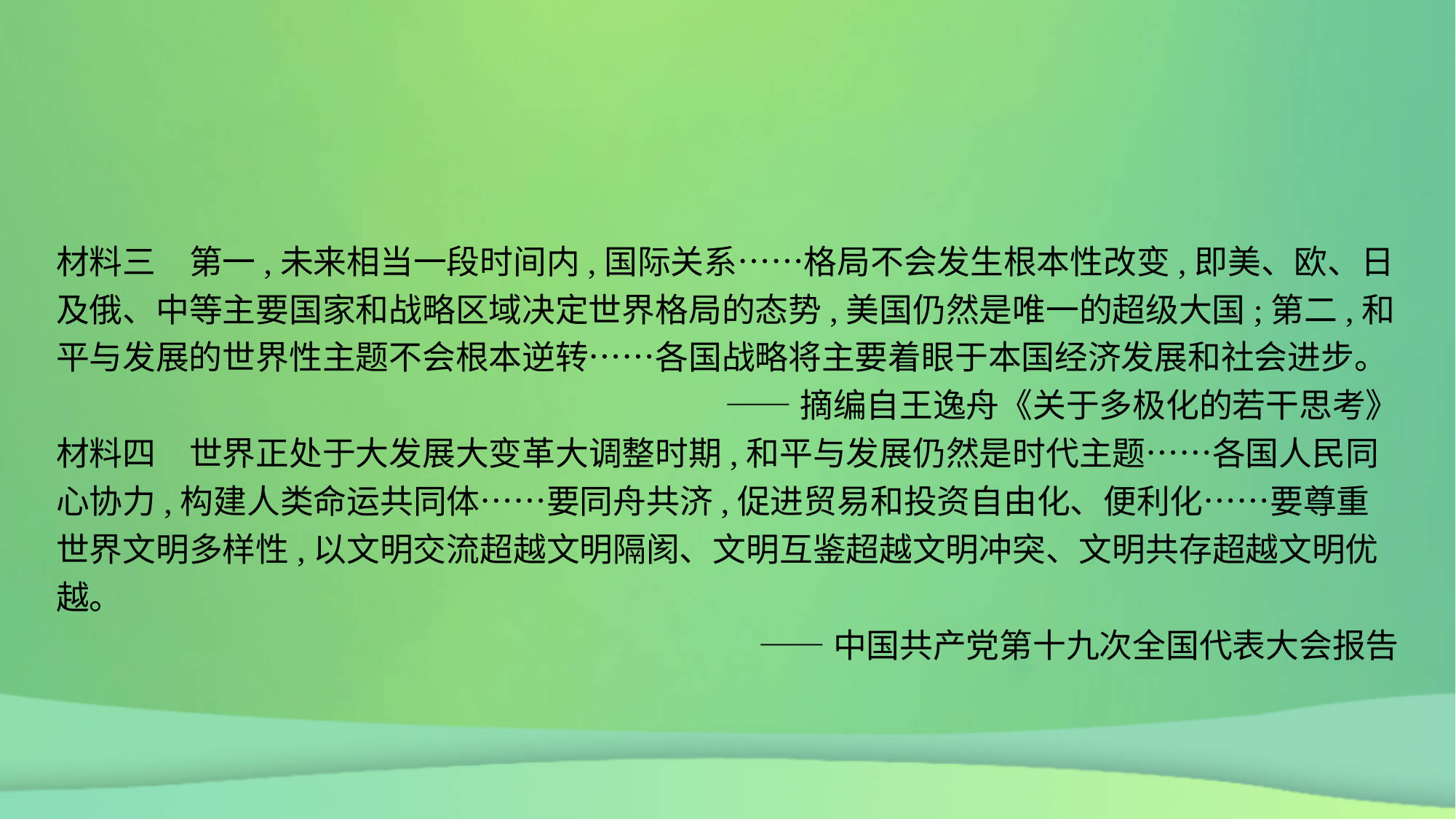

材料三　第一,未来相当一段时间内,国际关系……格局不会发生根本性改变,即美、欧、日及俄、中等主要国家和战略区域决定世界格局的态势,美国仍然是唯一的超级大国;第二,和平与发展的世界性主题不会根本逆转……各国战略将主要着眼于本国经济发展和社会进步。
——摘编自王逸舟《关于多极化的若干思考》
材料四　世界正处于大发展大变革大调整时期,和平与发展仍然是时代主题……各国人民同心协力,构建人类命运共同体……要同舟共济,促进贸易和投资自由化、便利化……要尊重世界文明多样性,以文明交流超越文明隔阂、文明互鉴超越文明冲突、文明共存超越文明优越。
——中国共产党第十九次全国代表大会报告